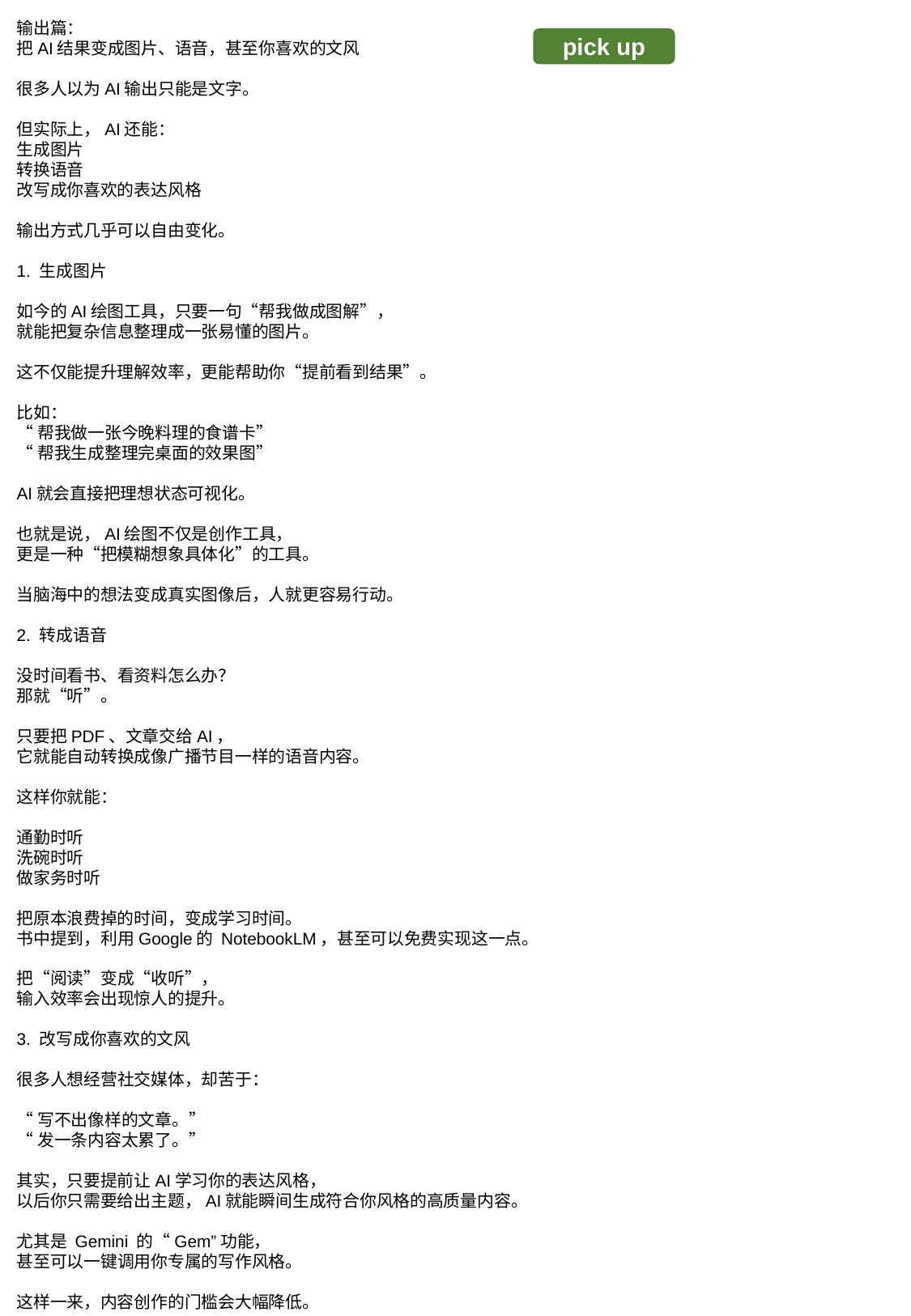

输出篇：
把AI结果变成图片、语音，甚至你喜欢的文风

很多人以为AI输出只能是文字。

但实际上，AI还能：
生成图片
转换语音
改写成你喜欢的表达风格

输出方式几乎可以自由变化。

1. 生成图片

如今的AI绘图工具，只要一句“帮我做成图解”，
就能把复杂信息整理成一张易懂的图片。

这不仅能提升理解效率，更能帮助你“提前看到结果”。

比如：
“帮我做一张今晚料理的食谱卡”
“帮我生成整理完桌面的效果图”

AI就会直接把理想状态可视化。

也就是说，AI绘图不仅是创作工具，
更是一种“把模糊想象具体化”的工具。

当脑海中的想法变成真实图像后，人就更容易行动。

2. 转成语音

没时间看书、看资料怎么办？
那就“听”。

只要把PDF、文章交给AI，
它就能自动转换成像广播节目一样的语音内容。

这样你就能：

通勤时听
洗碗时听
做家务时听

把原本浪费掉的时间，变成学习时间。
书中提到，利用Google的 NotebookLM，甚至可以免费实现这一点。

把“阅读”变成“收听”，
输入效率会出现惊人的提升。

3. 改写成你喜欢的文风

很多人想经营社交媒体，却苦于：

“写不出像样的文章。”
“发一条内容太累了。”

其实，只要提前让AI学习你的表达风格，
以后你只需要给出主题，AI就能瞬间生成符合你风格的高质量内容。

尤其是 Gemini 的“Gem”功能，
甚至可以一键调用你专属的写作风格。

这样一来，内容创作的门槛会大幅降低。
pick up